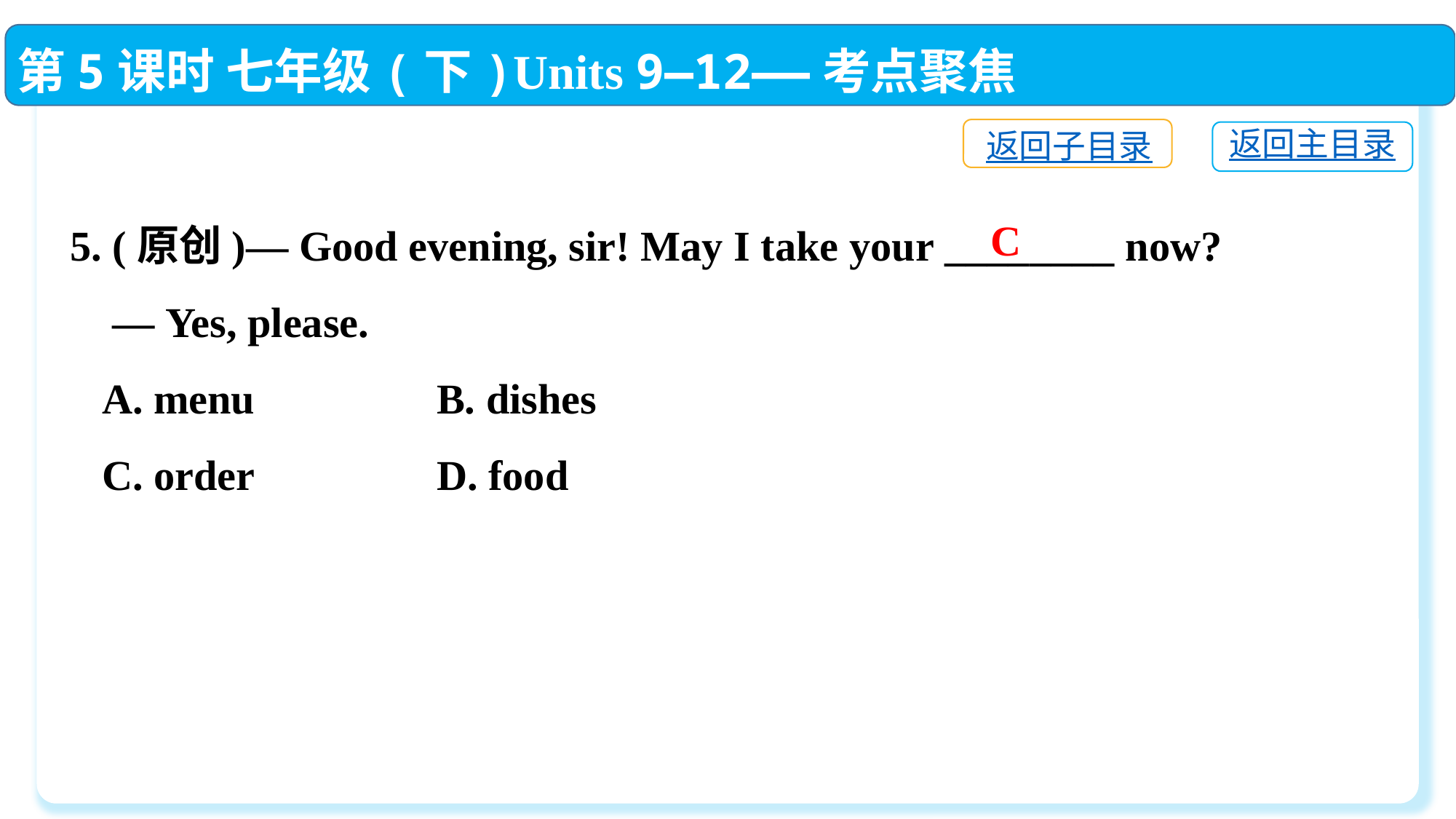

第5课时 七年级(下)Units 9—12——考点聚焦

返回子目录
返回主目录
5. (原创)— Good evening, sir! May I take your ________ now?
    — Yes, please.
   A. menu　　	   B. dishes
   C. order　　	   D. food
C